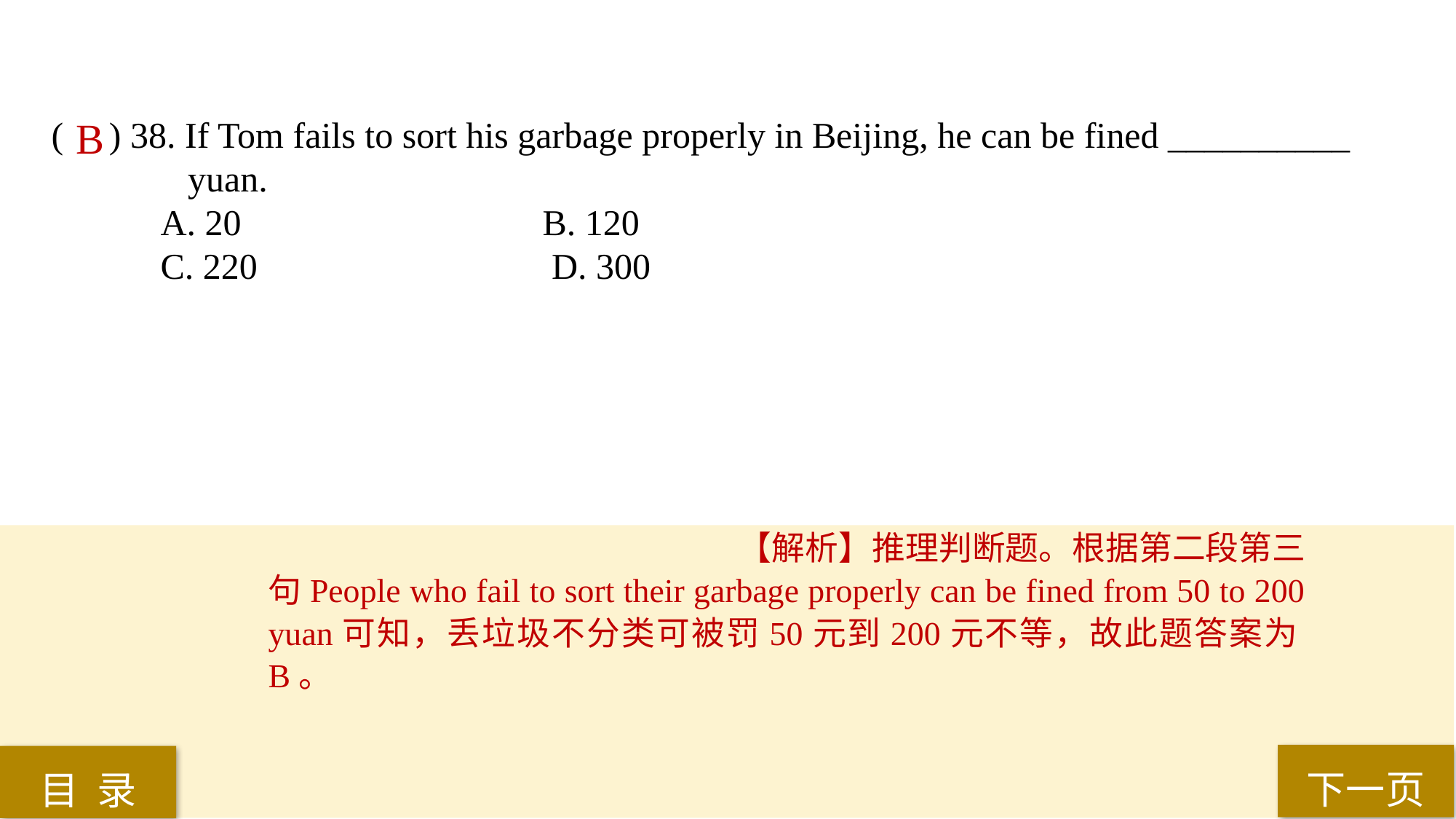

(     ) 38. If Tom fails to sort his garbage properly in Beijing, he can be fined __________
               yuan.
A. 20 			B. 120
C. 220			 D. 300
B
【解析】推理判断题。根据第二段第三句People who fail to sort their garbage properly can be fined from 50 to 200 yuan可知，丢垃圾不分类可被罚50元到200元不等，故此题答案为B。